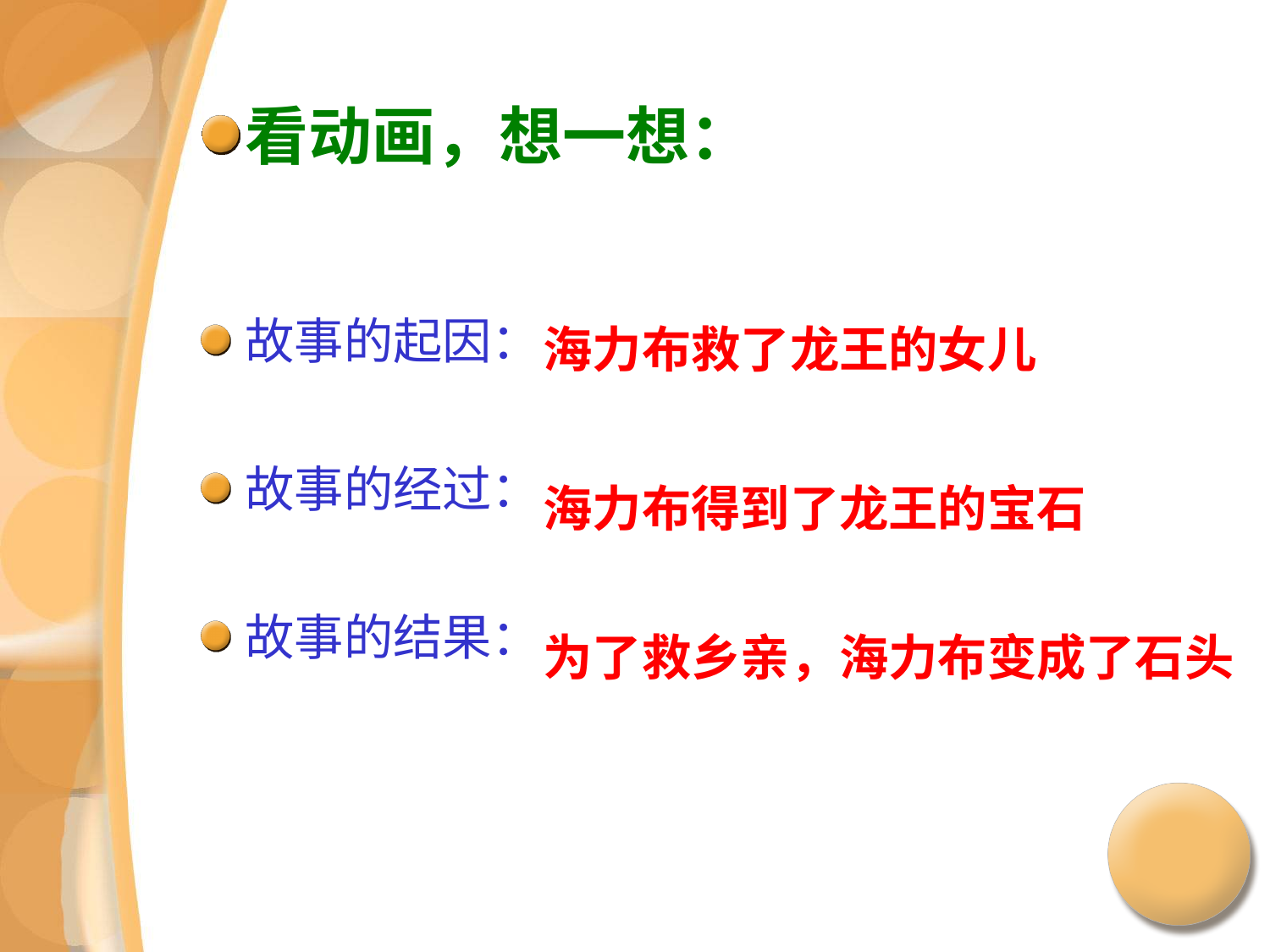

#
看动画，想一想：

故事的起因：

故事的经过：

故事的结果：
海力布救了龙王的女儿
海力布得到了龙王的宝石
为了救乡亲，海力布变成了石头